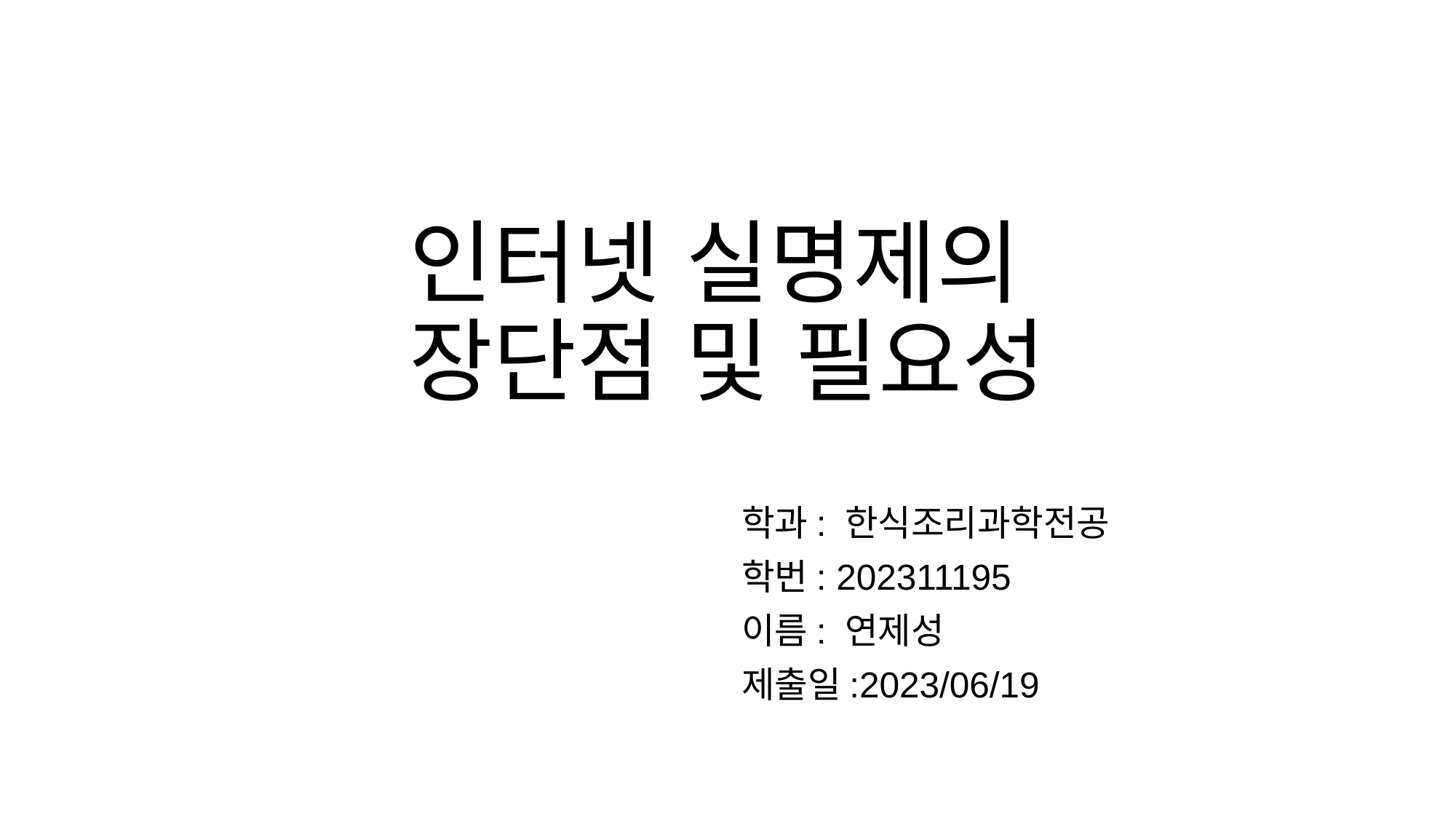

# 인터넷 실명제의 장단점 및 필요성
                                                      학과: 한식조리과학전공
                                                      학번: 202311195
                                                      이름: 연제성
                                                      제출일:2023/06/19